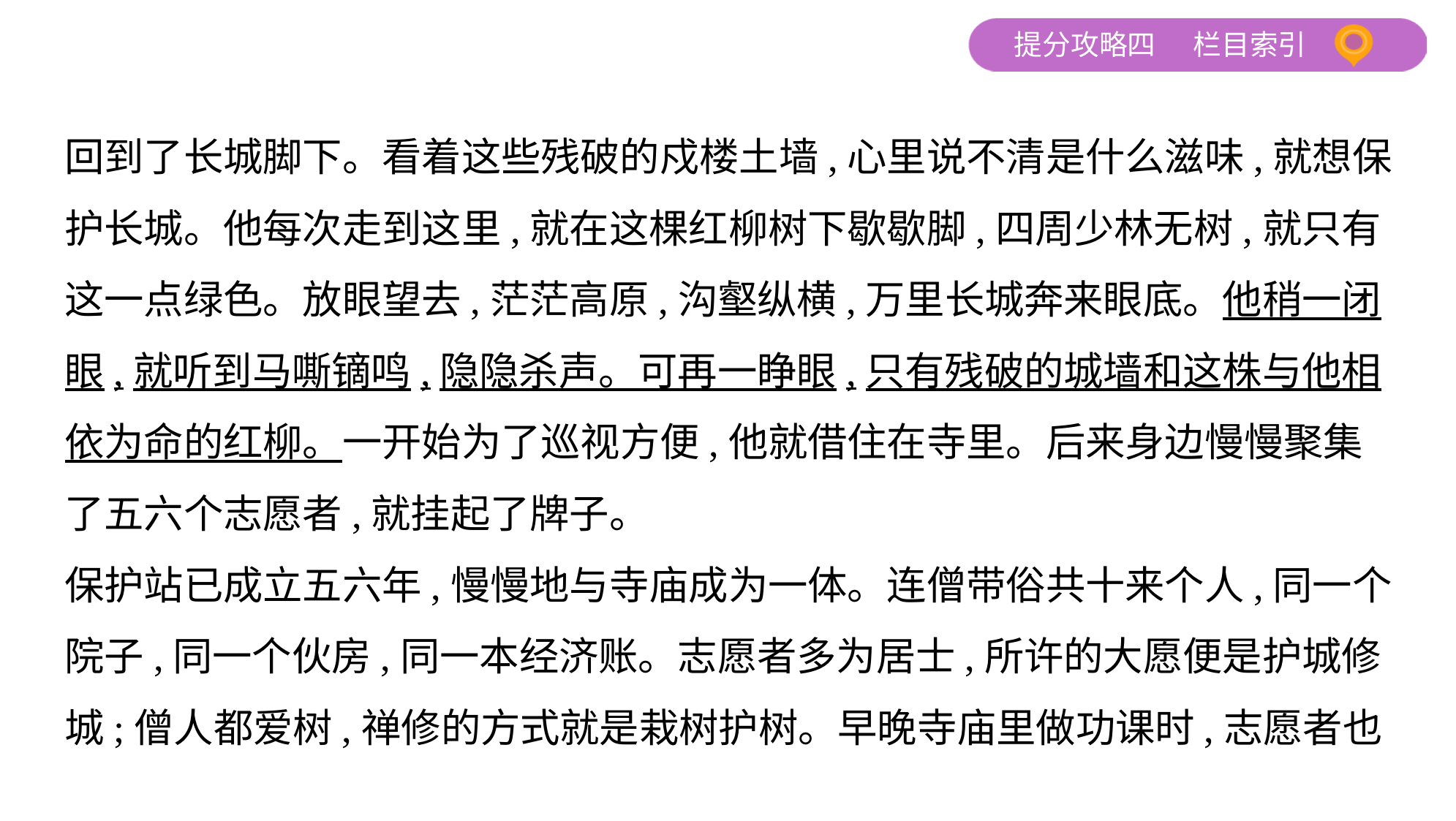

回到了长城脚下。看着这些残破的戍楼土墙,心里说不清是什么滋味,就想保
护长城。他每次走到这里,就在这棵红柳树下歇歇脚,四周少林无树,就只有
这一点绿色。放眼望去,茫茫高原,沟壑纵横,万里长城奔来眼底。他稍一闭
眼,就听到马嘶镝鸣,隐隐杀声。可再一睁眼,只有残破的城墙和这株与他相
依为命的红柳。一开始为了巡视方便,他就借住在寺里。后来身边慢慢聚集
了五六个志愿者,就挂起了牌子。
保护站已成立五六年,慢慢地与寺庙成为一体。连僧带俗共十来个人,同一个
院子,同一个伙房,同一本经济账。志愿者多为居士,所许的大愿便是护城修
城;僧人都爱树,禅修的方式就是栽树护树。早晚寺庙里做功课时,志愿者也